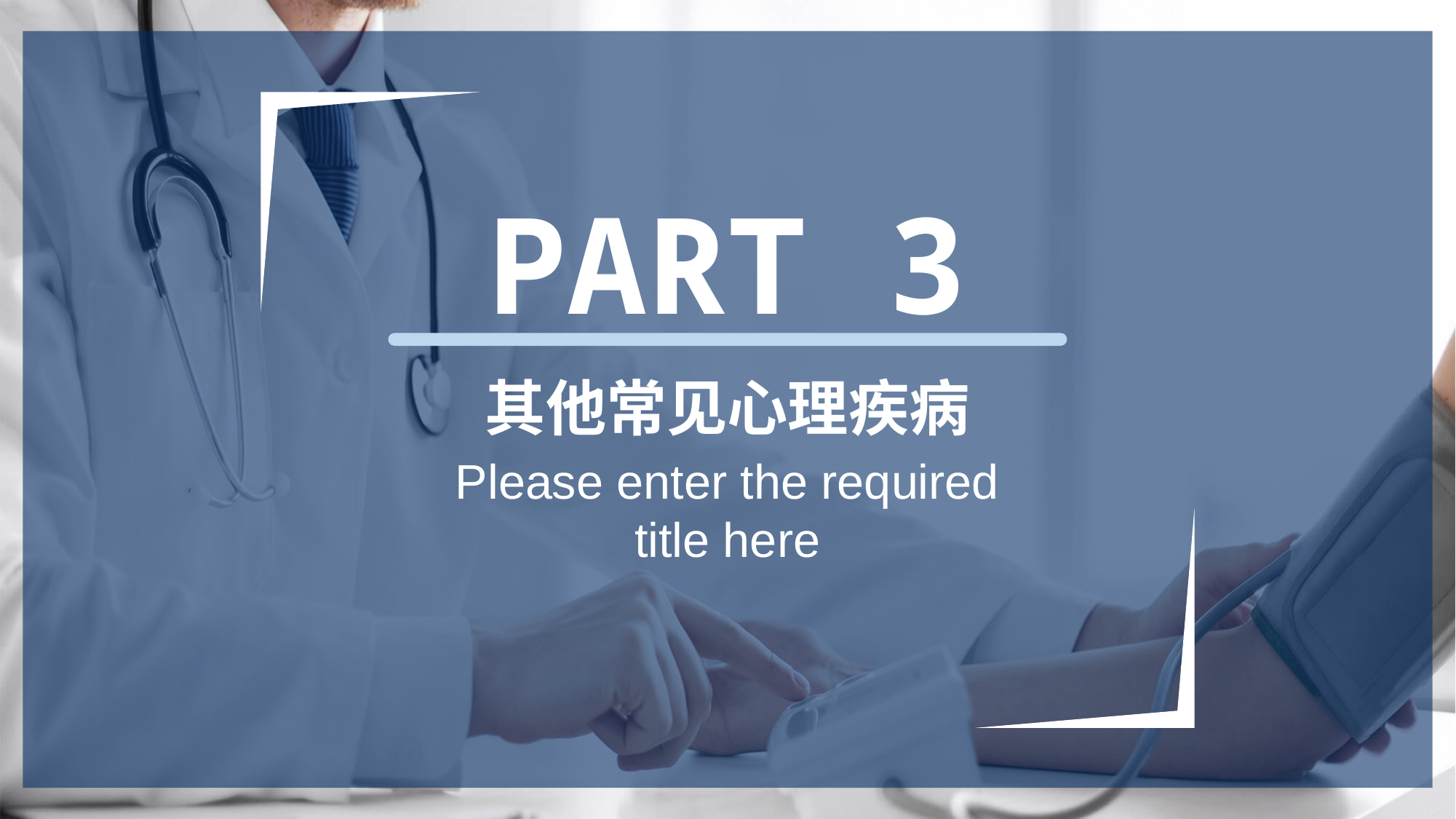

PART 3

其他常见心理疾病
Please enter the required title here